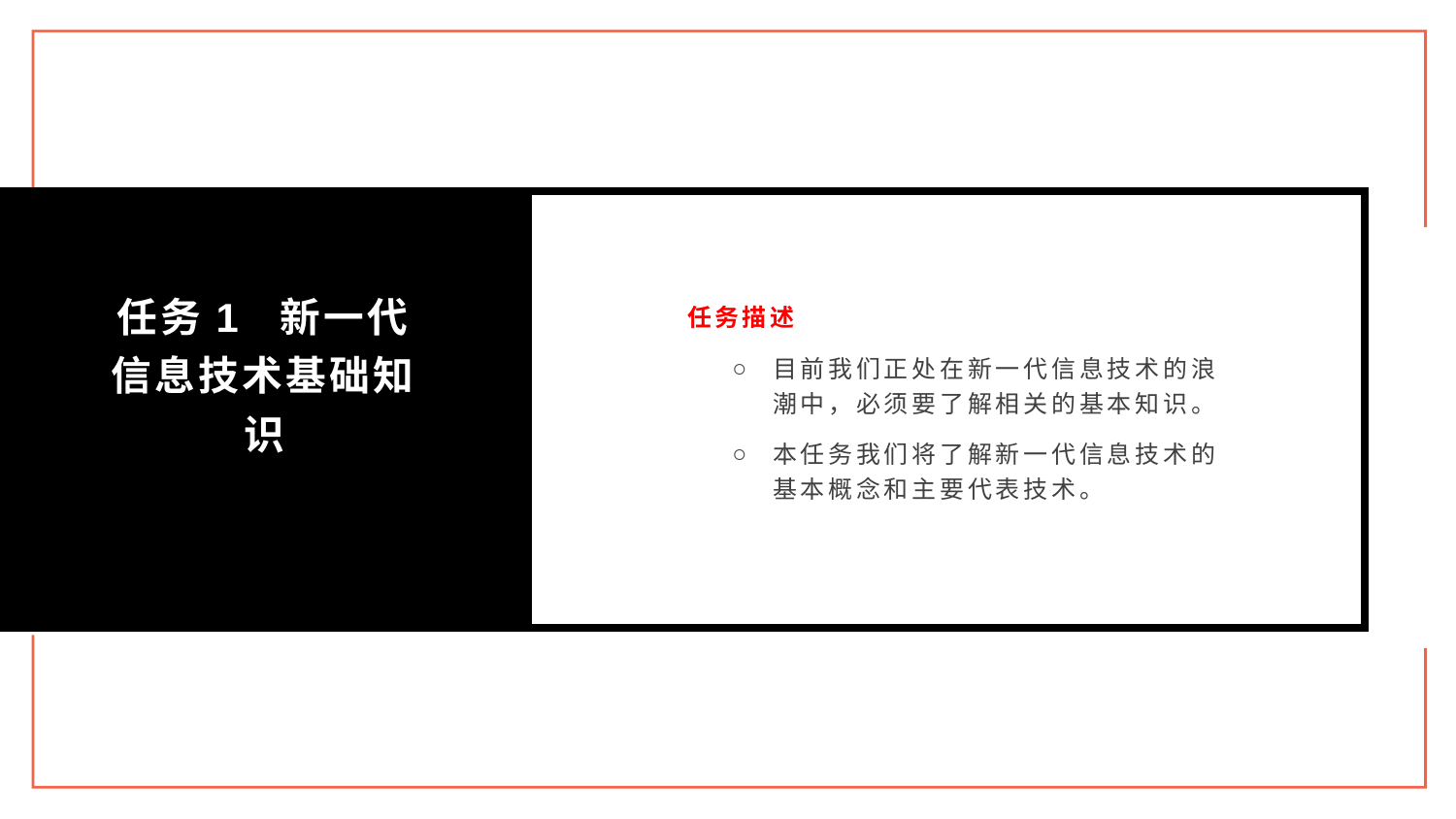

任务1  新一代信息技术基础知识
任务描述
目前我们正处在新一代信息技术的浪潮中，必须要了解相关的基本知识。
本任务我们将了解新一代信息技术的基本概念和主要代表技术。